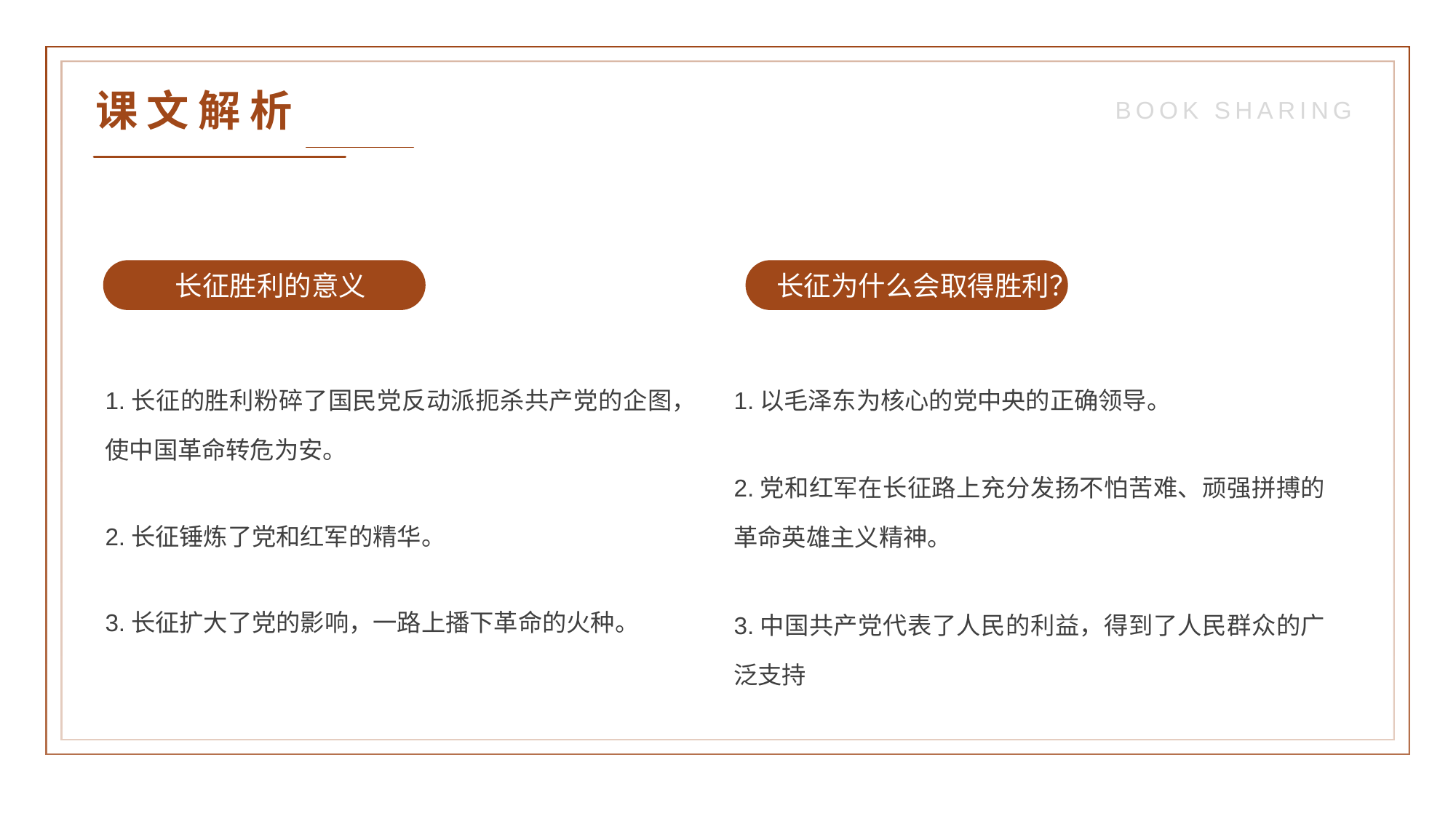

课文解析
BOOK SHARING
 长征胜利的意义
 长征为什么会取得胜利？
1.长征的胜利粉碎了国民党反动派扼杀共产党的企图，使中国革命转危为安。
1.以毛泽东为核心的党中央的正确领导。
2.党和红军在长征路上充分发扬不怕苦难、顽强拼搏的革命英雄主义精神。
2.长征锤炼了党和红军的精华。
3.长征扩大了党的影响，一路上播下革命的火种。
3.中国共产党代表了人民的利益，得到了人民群众的广泛支持